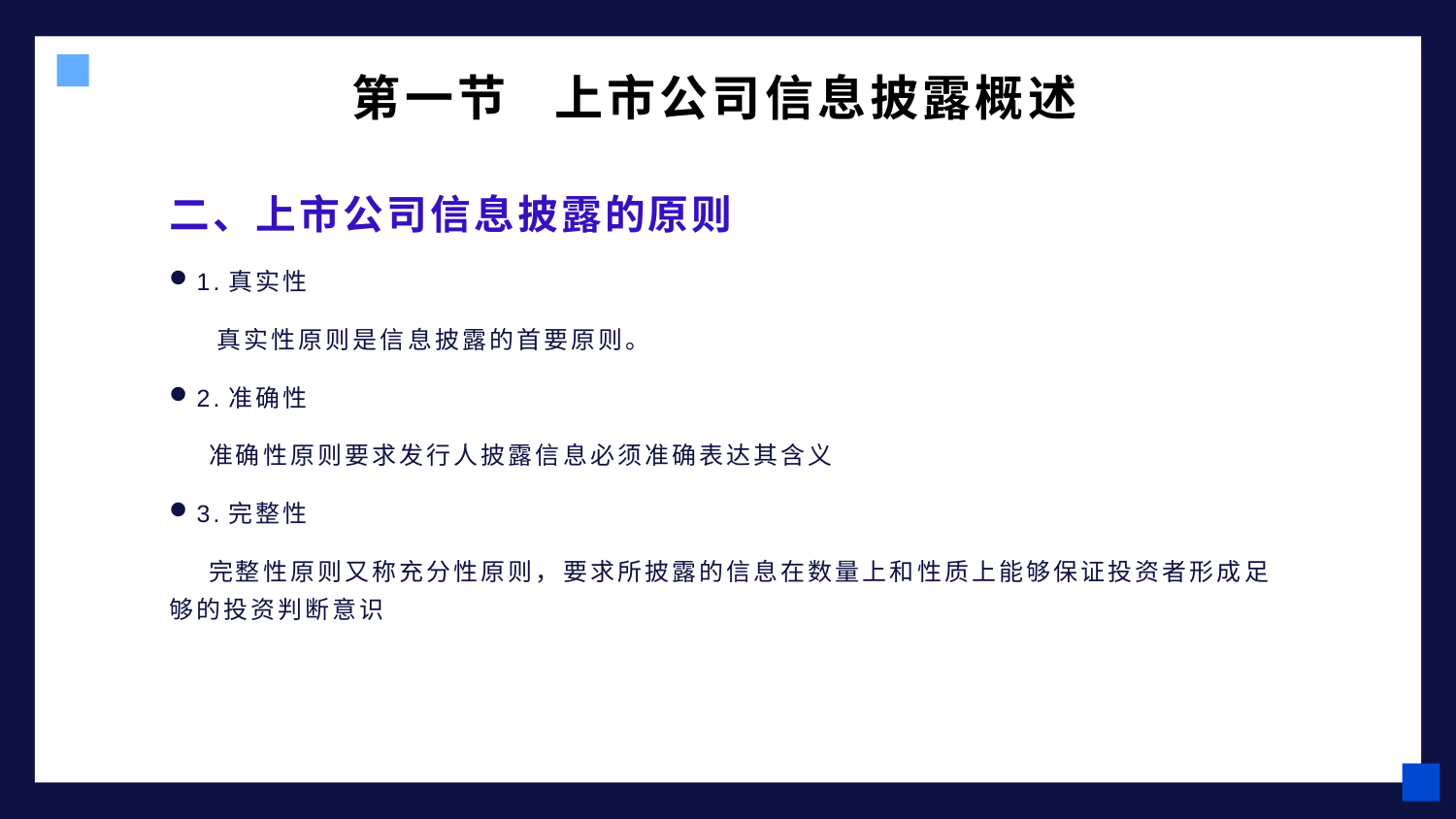

# 第一节   上市公司信息披露概述
二、上市公司信息披露的原则
1.真实性
     真实性原则是信息披露的首要原则。
2.准确性
    准确性原则要求发行人披露信息必须准确表达其含义
3.完整性
    完整性原则又称充分性原则，要求所披露的信息在数量上和性质上能够保证投资者形成足够的投资判断意识